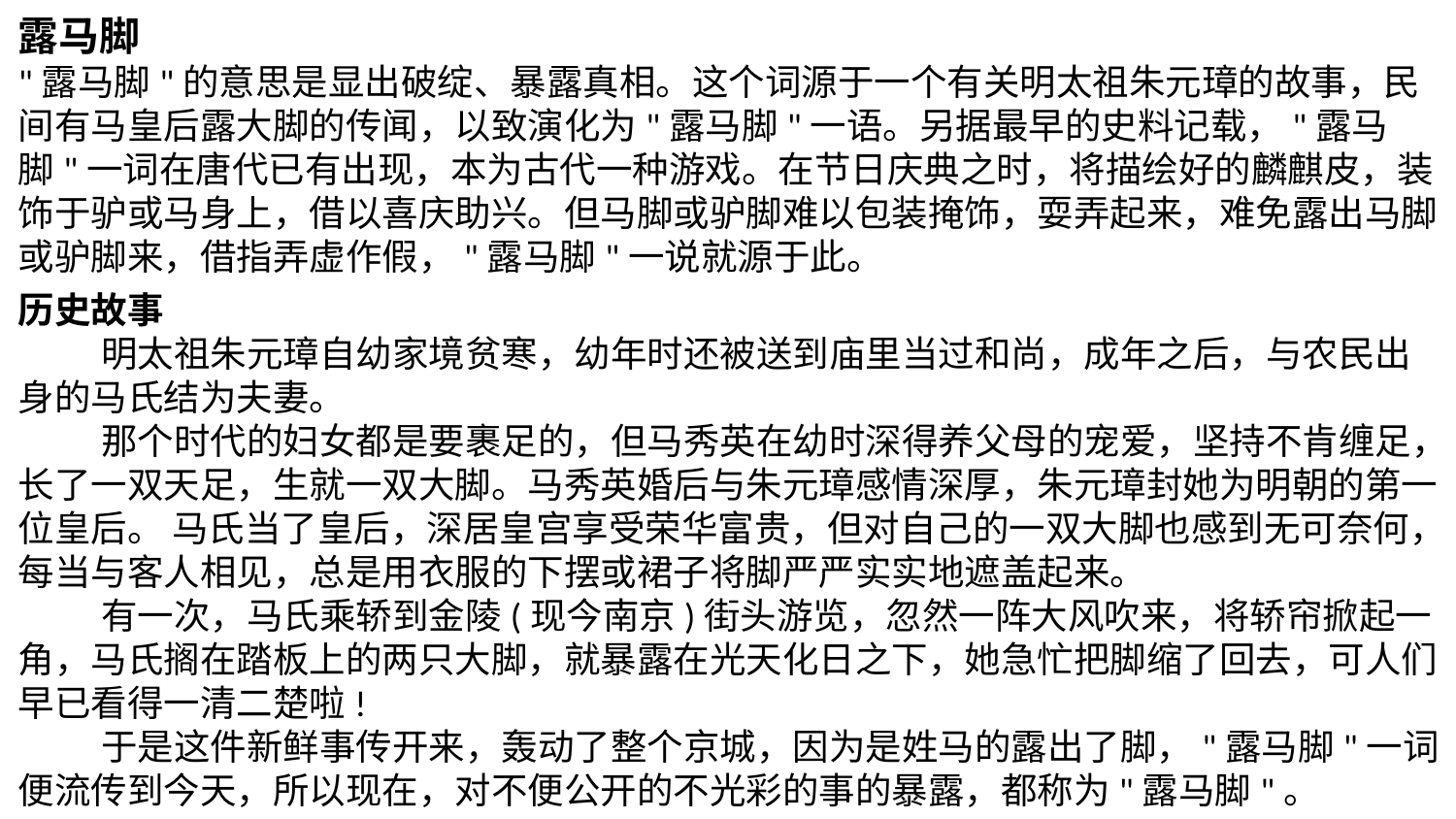

露马脚
"露马脚"的意思是显出破绽、暴露真相。这个词源于一个有关明太祖朱元璋的故事，民间有马皇后露大脚的传闻，以致演化为"露马脚"一语。另据最早的史料记载，"露马脚"一词在唐代已有出现，本为古代一种游戏。在节日庆典之时，将描绘好的麟麒皮，装饰于驴或马身上，借以喜庆助兴。但马脚或驴脚难以包装掩饰，耍弄起来，难免露出马脚或驴脚来，借指弄虚作假，"露马脚"一说就源于此。
历史故事
         明太祖朱元璋自幼家境贫寒，幼年时还被送到庙里当过和尚，成年之后，与农民出身的马氏结为夫妻。
         那个时代的妇女都是要裹足的，但马秀英在幼时深得养父母的宠爱，坚持不肯缠足，长了一双天足，生就一双大脚。马秀英婚后与朱元璋感情深厚，朱元璋封她为明朝的第一位皇后。 马氏当了皇后，深居皇宫享受荣华富贵，但对自己的一双大脚也感到无可奈何，每当与客人相见，总是用衣服的下摆或裙子将脚严严实实地遮盖起来。
         有一次，马氏乘轿到金陵(现今南京)街头游览，忽然一阵大风吹来，将轿帘掀起一角，马氏搁在踏板上的两只大脚，就暴露在光天化日之下，她急忙把脚缩了回去，可人们早已看得一清二楚啦!
         于是这件新鲜事传开来，轰动了整个京城，因为是姓马的露出了脚，"露马脚"一词便流传到今天，所以现在，对不便公开的不光彩的事的暴露，都称为"露马脚"。